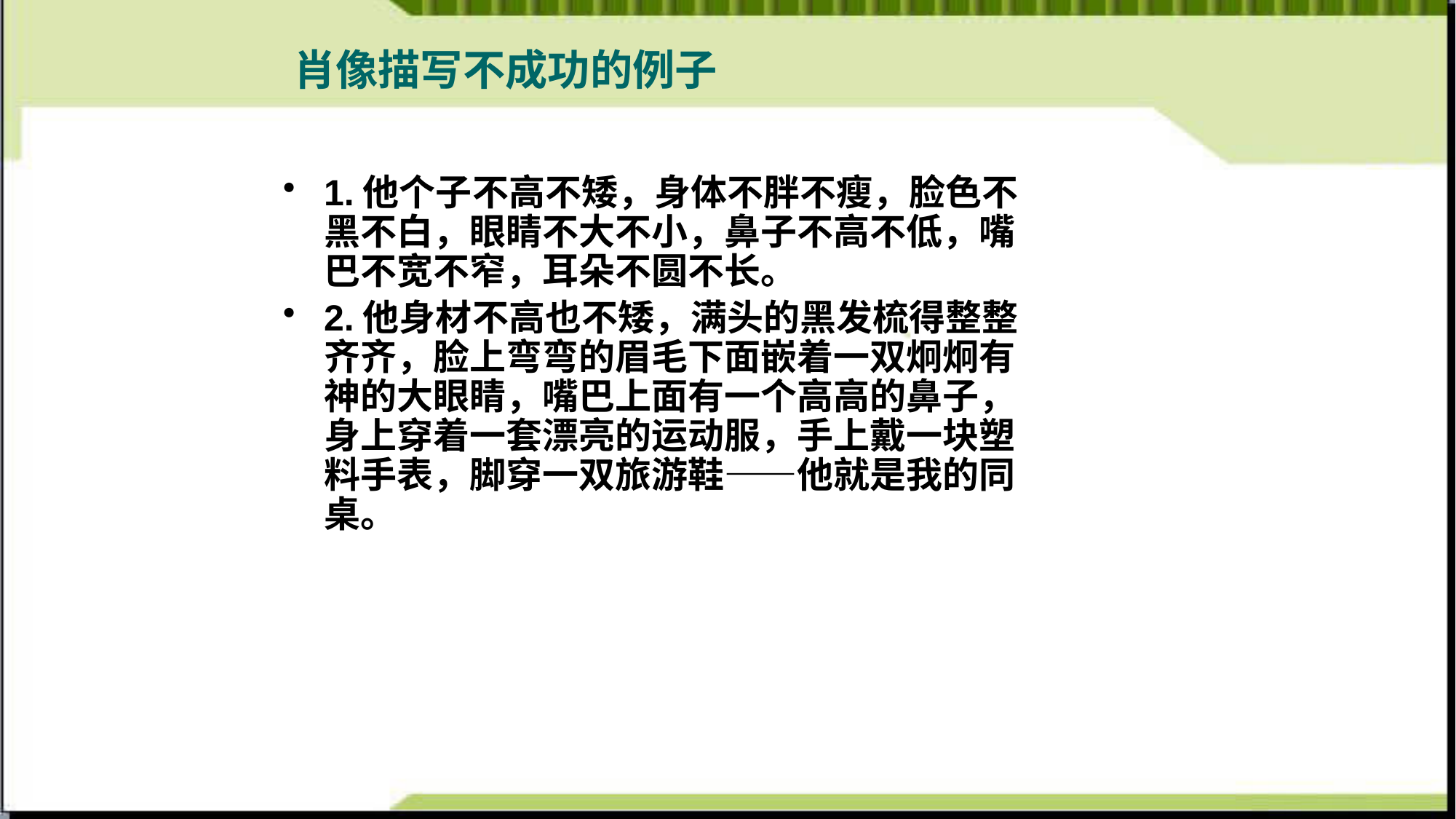

# 肖像描写不成功的例子
1.他个子不高不矮，身体不胖不瘦，脸色不黑不白，眼睛不大不小，鼻子不高不低，嘴巴不宽不窄，耳朵不圆不长。
2.他身材不高也不矮，满头的黑发梳得整整齐齐，脸上弯弯的眉毛下面嵌着一双炯炯有神的大眼睛，嘴巴上面有一个高高的鼻子，身上穿着一套漂亮的运动服，手上戴一块塑料手表，脚穿一双旅游鞋——他就是我的同桌。